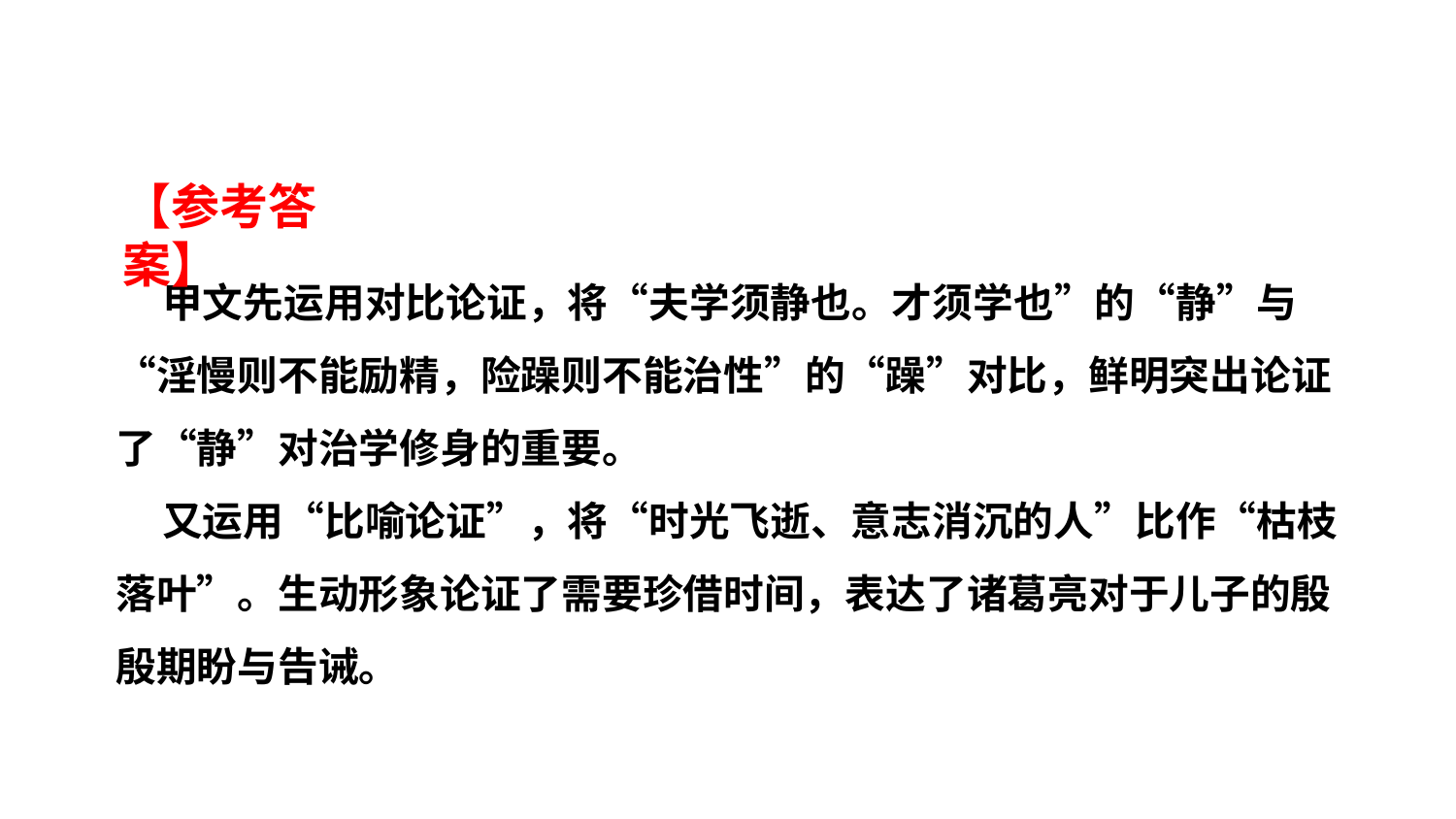

【参考答案】
    甲文先运用对比论证，将“夫学须静也。才须学也”的“静”与“淫慢则不能励精，险躁则不能治性”的“躁”对比，鲜明突出论证了“静”对治学修身的重要。
    又运用“比喻论证”，将“时光飞逝、意志消沉的人”比作“枯枝落叶”。生动形象论证了需要珍借时间，表达了诸葛亮对于儿子的殷殷期盼与告诫。